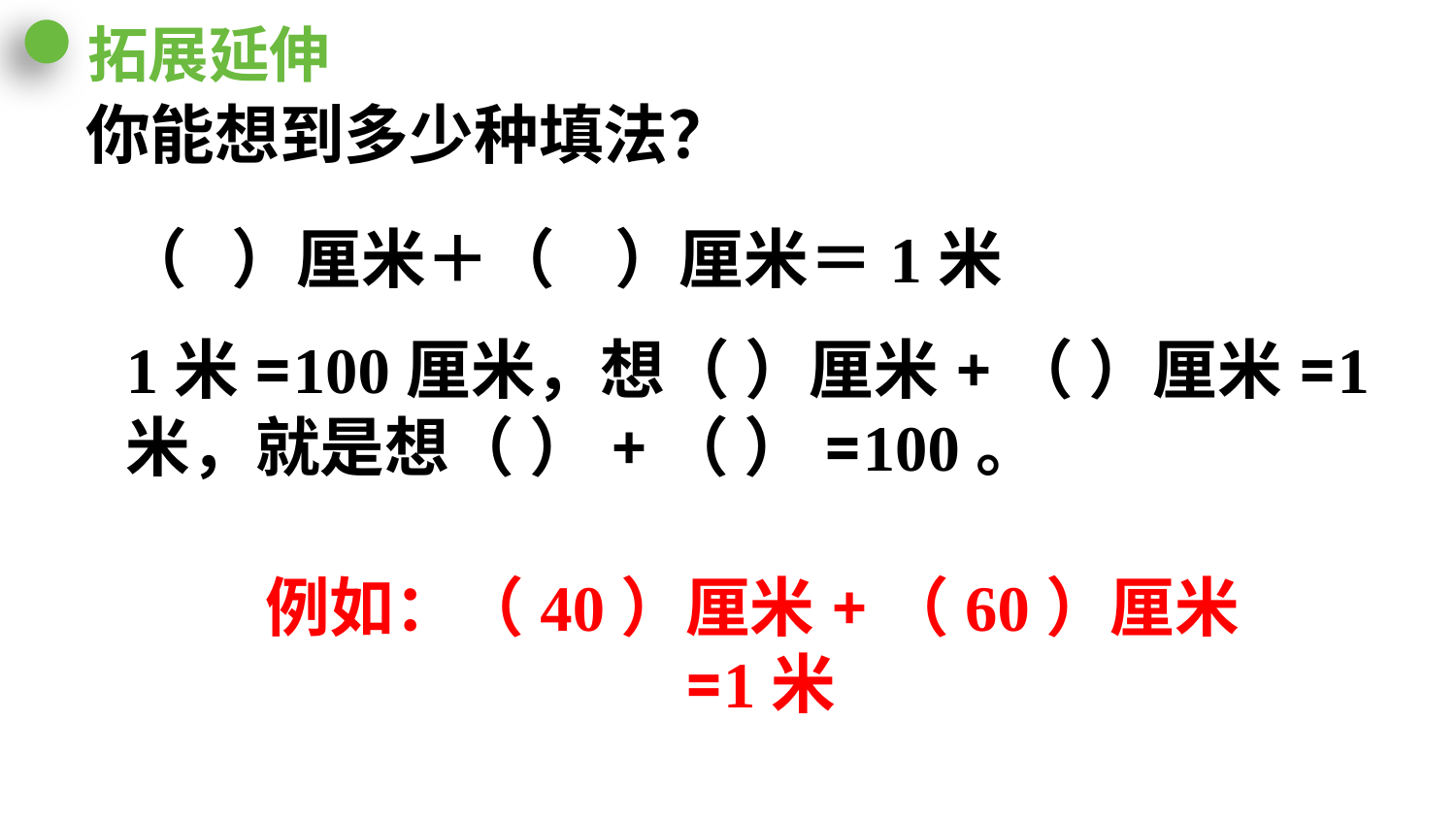

拓展延伸
你能想到多少种填法？
（   ）厘米＋（    ）厘米＝1米
1米=100厘米，想（ ）厘米+（ ）厘米=1米，就是想（ ）+（ ）=100。
例如：（40）厘米+（60）厘米=1米